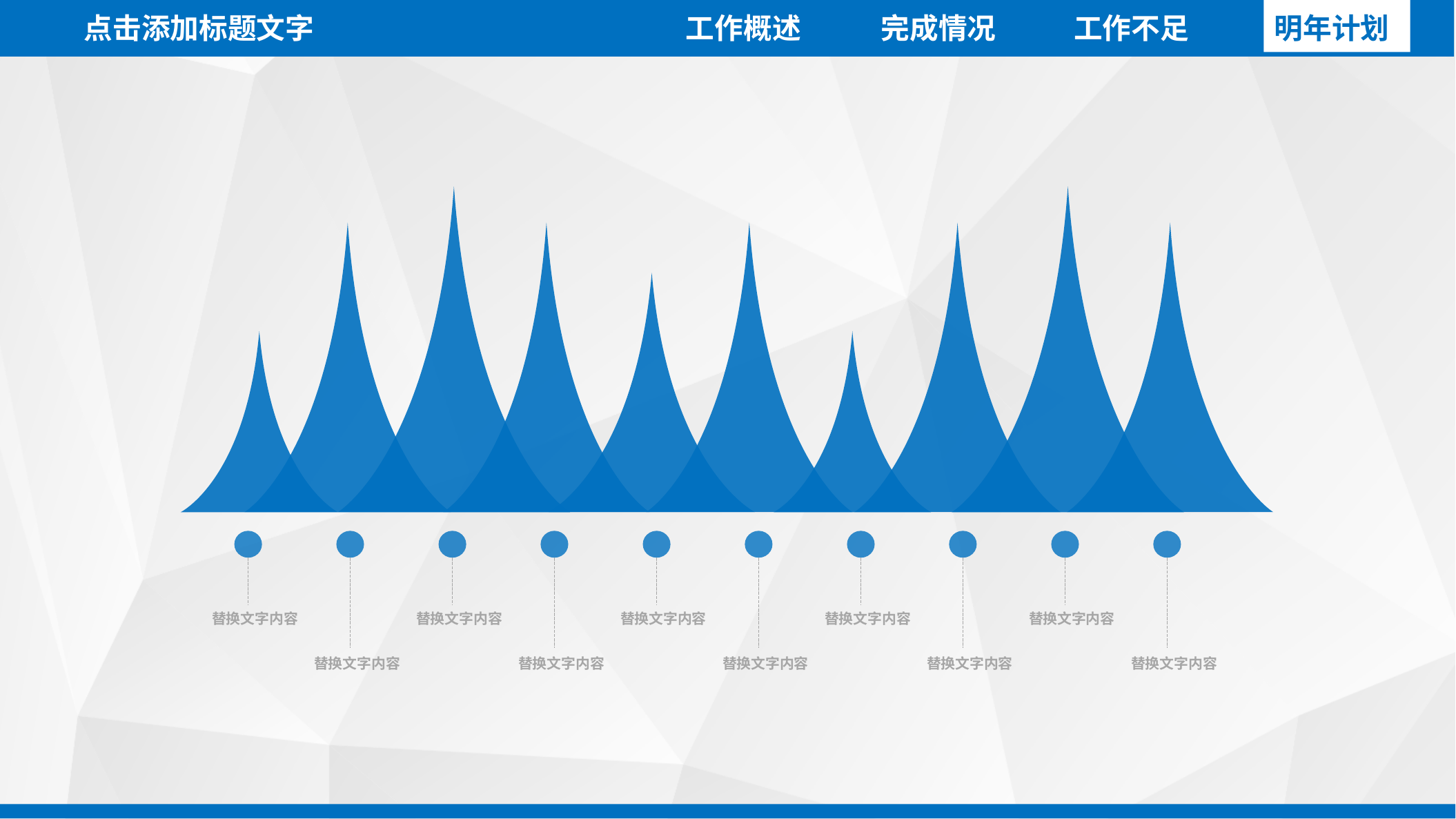

点击添加标题文字
完成情况
工作不足
明年计划
工作概述

替换文字内容

替换文字内容

替换文字内容

替换文字内容

替换文字内容

替换文字内容

替换文字内容

替换文字内容

替换文字内容

替换文字内容